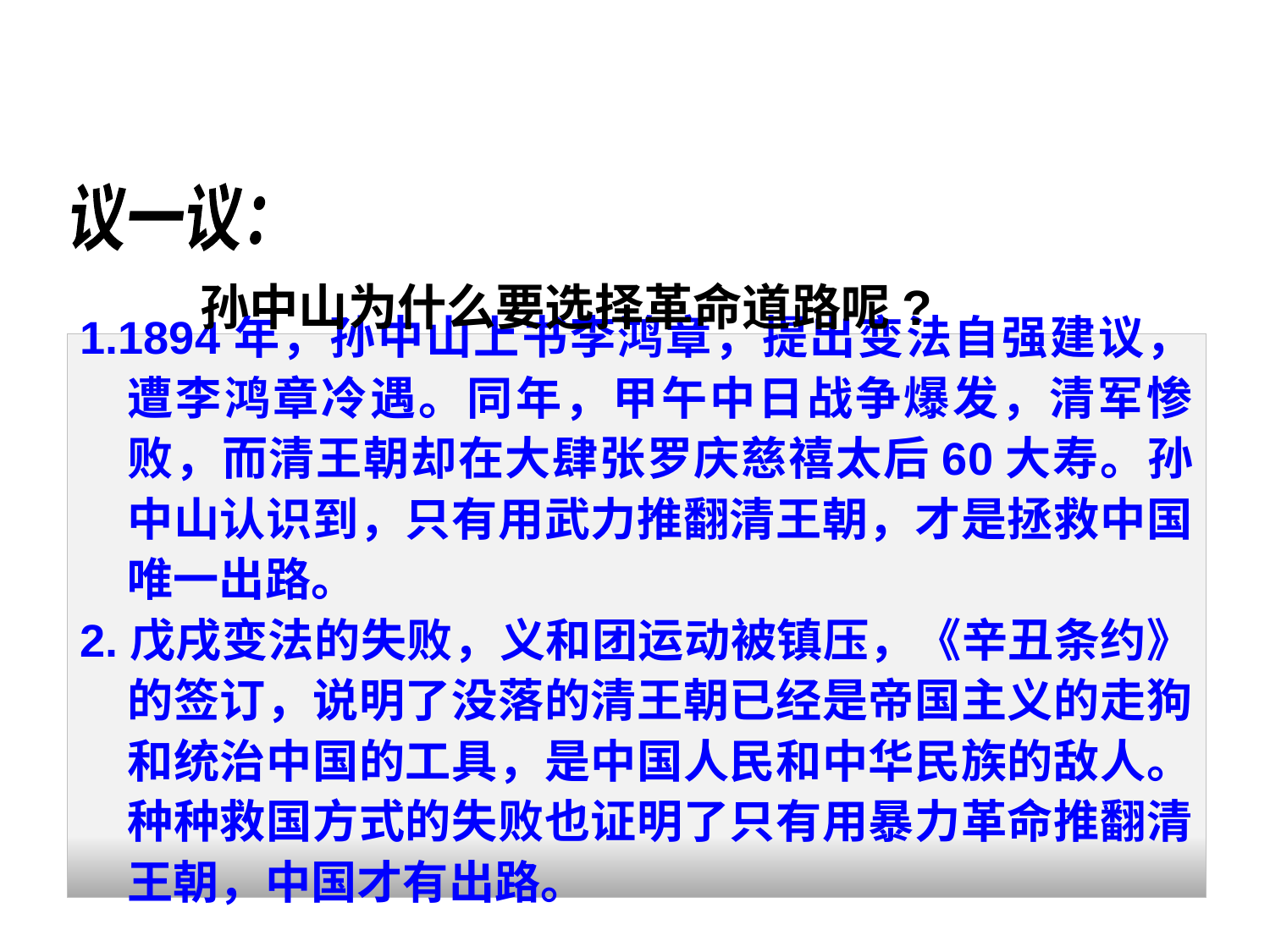

议一议：
孙中山为什么要选择革命道路呢?

1.1894年，孙中山上书李鸿章，提出变法自强建议，遭李鸿章冷遇。同年，甲午中日战争爆发，清军惨败，而清王朝却在大肆张罗庆慈禧太后60大寿。孙中山认识到，只有用武力推翻清王朝，才是拯救中国唯一出路。
2.戊戌变法的失败，义和团运动被镇压，《辛丑条约》的签订，说明了没落的清王朝已经是帝国主义的走狗和统治中国的工具，是中国人民和中华民族的敌人。种种救国方式的失败也证明了只有用暴力革命推翻清王朝，中国才有出路。